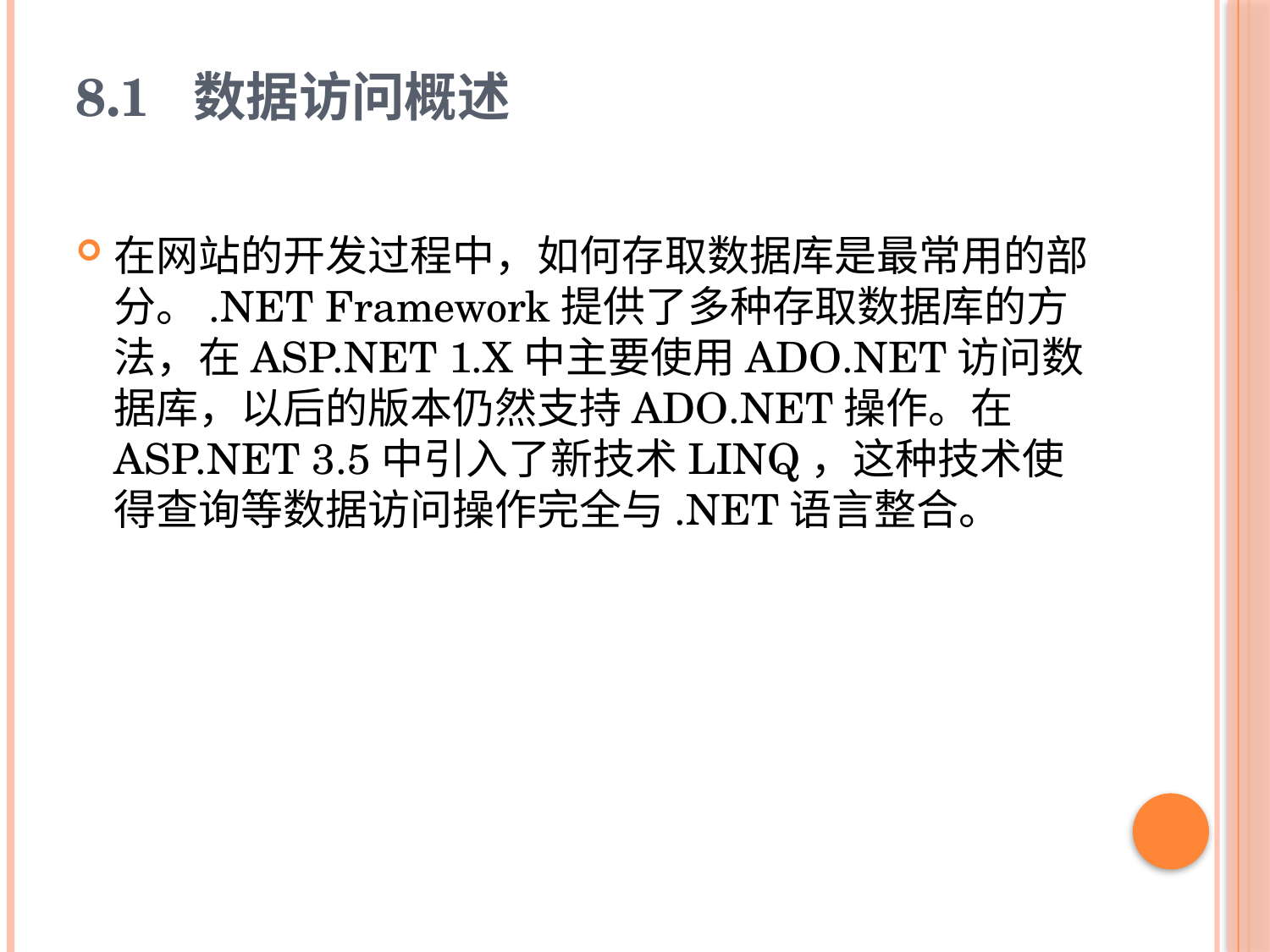

# 8.1  数据访问概述
在网站的开发过程中，如何存取数据库是最常用的部分。.NET Framework提供了多种存取数据库的方法，在ASP.NET 1.X中主要使用ADO.NET访问数据库，以后的版本仍然支持ADO.NET操作。在ASP.NET 3.5中引入了新技术LINQ，这种技术使得查询等数据访问操作完全与.NET语言整合。